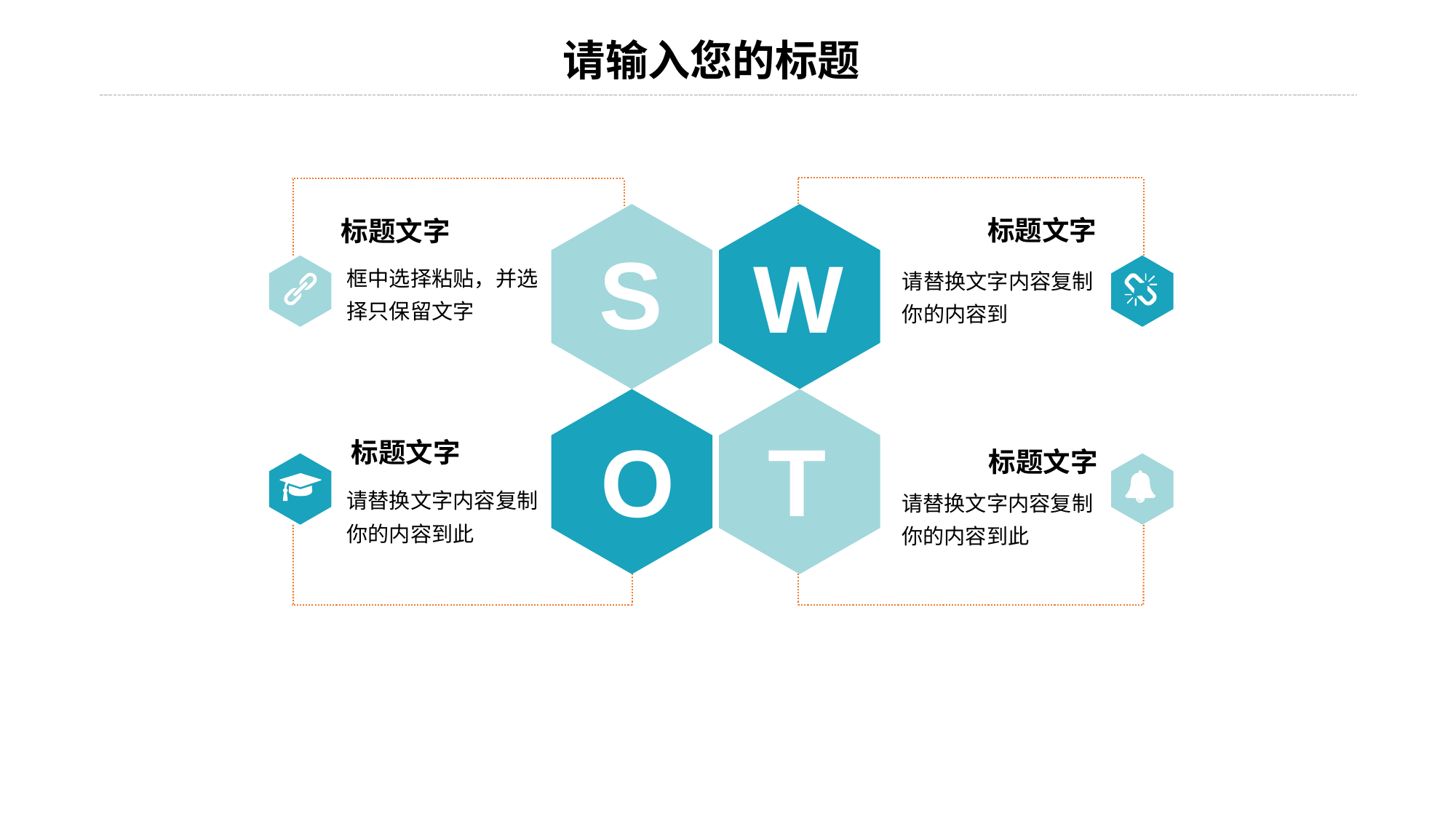

标题文字
请替换文字内容复制你的内容到

标题文字
框中选择粘贴，并选择只保留文字

S

W

O

T
标题文字

请替换文字内容复制你的内容到此
标题文字

请替换文字内容复制你的内容到此